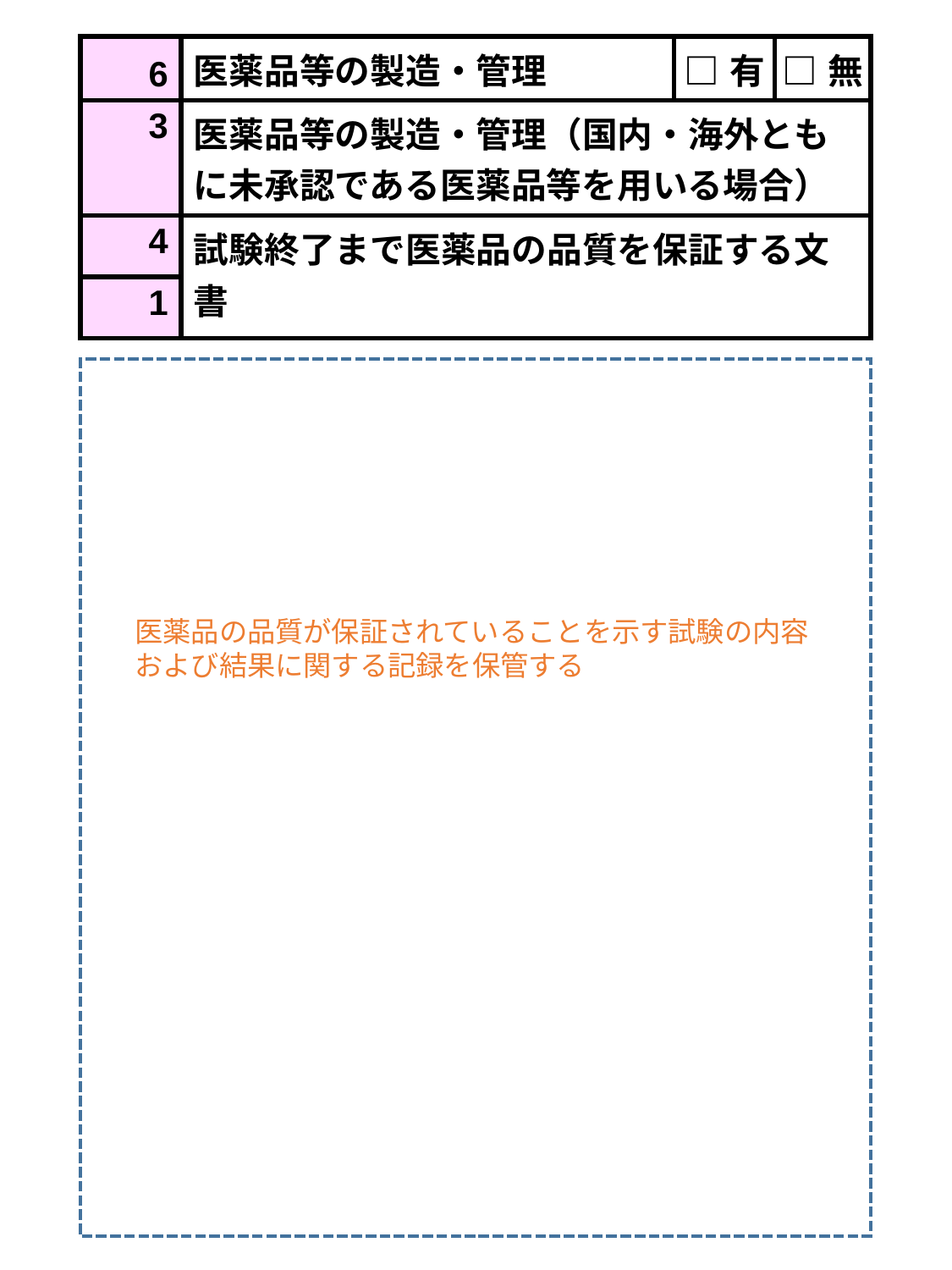

| 6 | 医薬品等の製造・管理 | □有 | □無 |
| --- | --- | --- | --- |
| 3 | 医薬品等の製造・管理（国内・海外ともに未承認である医薬品等を用いる場合） |  |  |
| 4 | 試験終了まで医薬品の品質を保証する文書 |  |  |
| 1 |  |  |  |

医薬品の品質が保証されていることを示す試験の内容および結果に関する記録を保管する